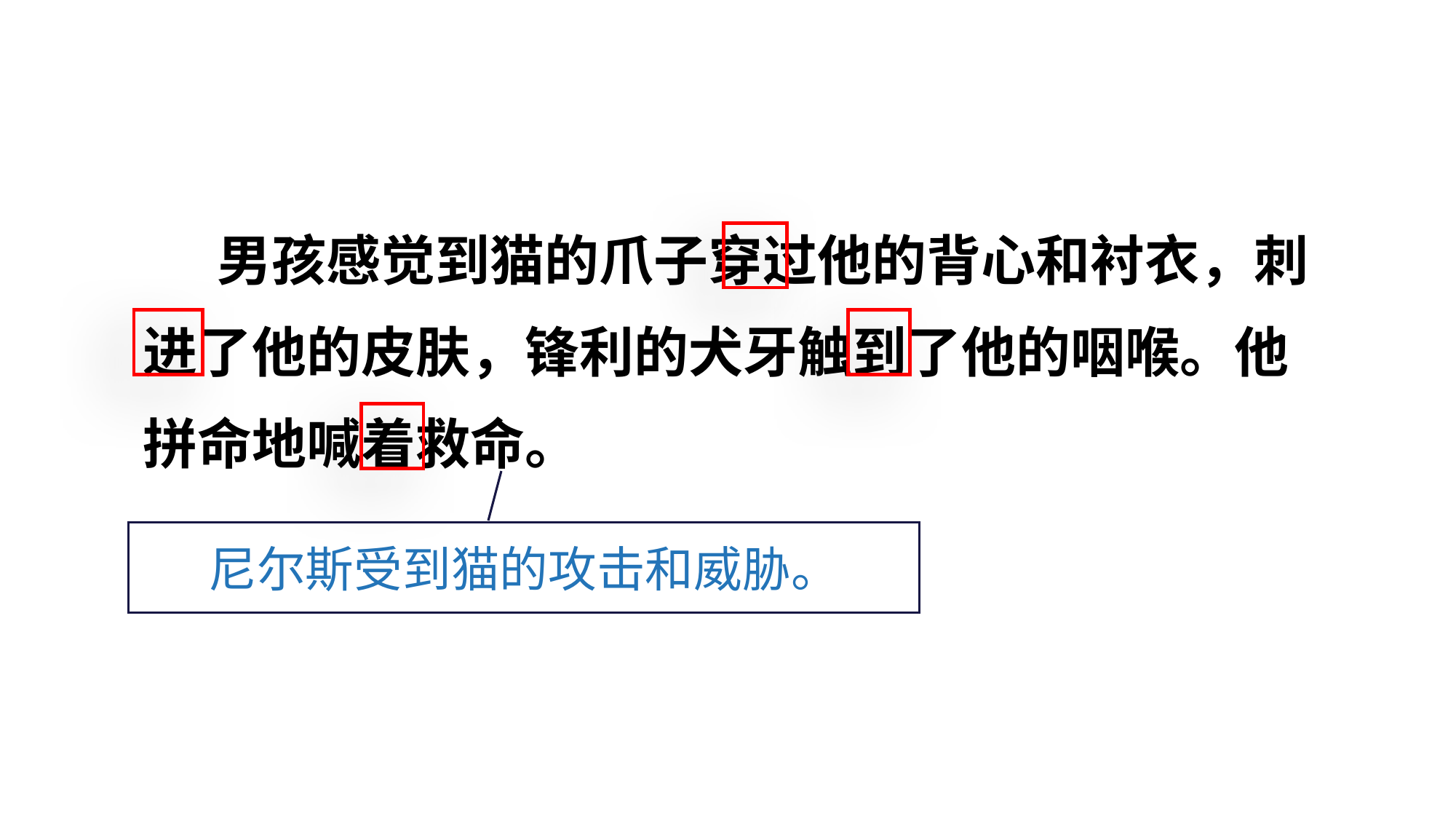

男孩感觉到猫的爪子穿过他的背心和衬衣，刺进了他的皮肤，锋利的犬牙触到了他的咽喉。他拼命地喊着救命。

尼尔斯受到猫的攻击和威胁。